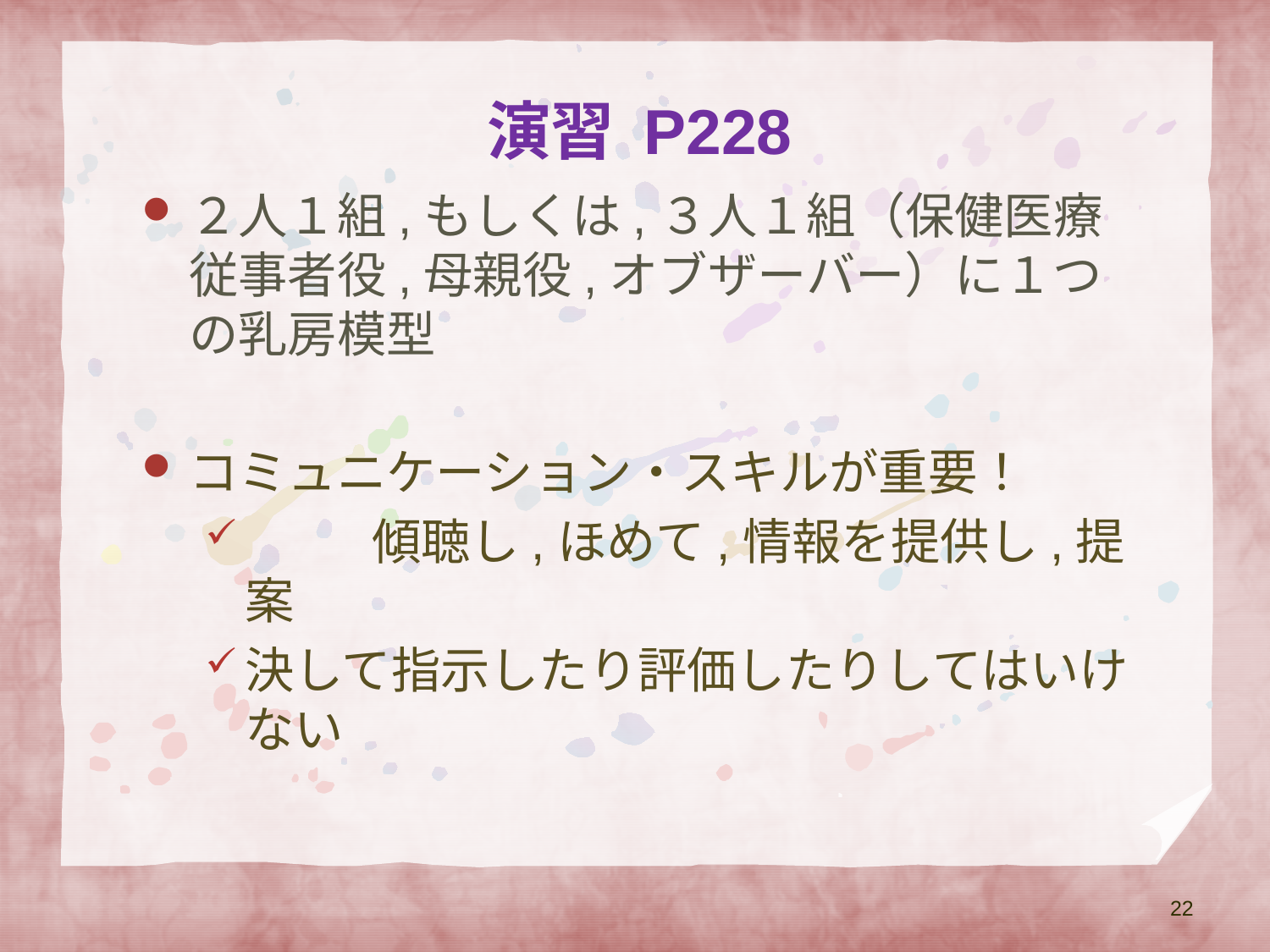

# 演習 P228
２人１組,もしくは,３人１組（保健医療従事者役,母親役,オブザーバー）に１つの乳房模型

コミュニケーション・スキルが重要！
	傾聴し,ほめて,情報を提供し,提案
決して指示したり評価したりしてはいけない
22